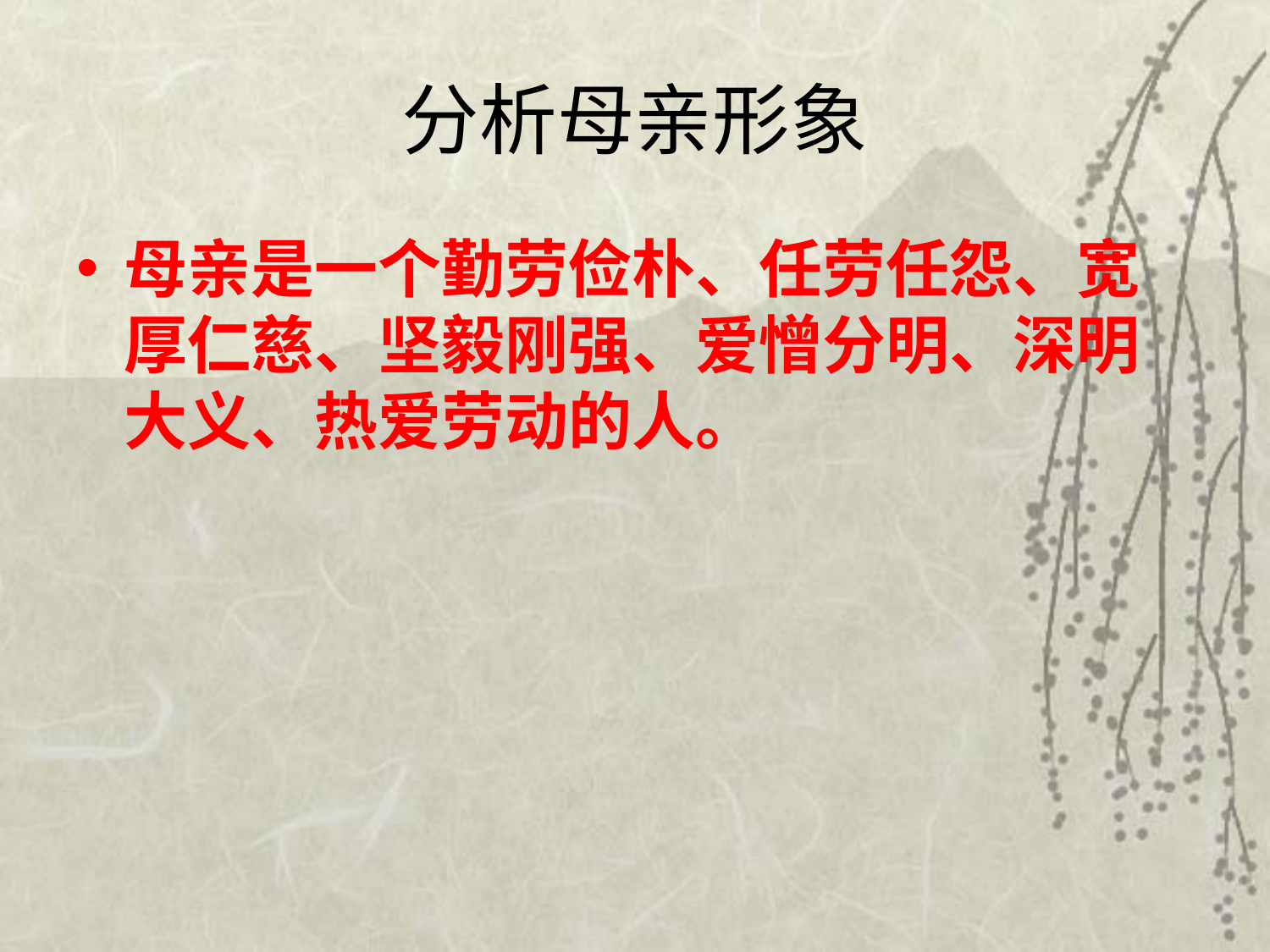

# 分析母亲形象
母亲是一个勤劳俭朴、任劳任怨、宽厚仁慈、坚毅刚强、爱憎分明、深明大义、热爱劳动的人。